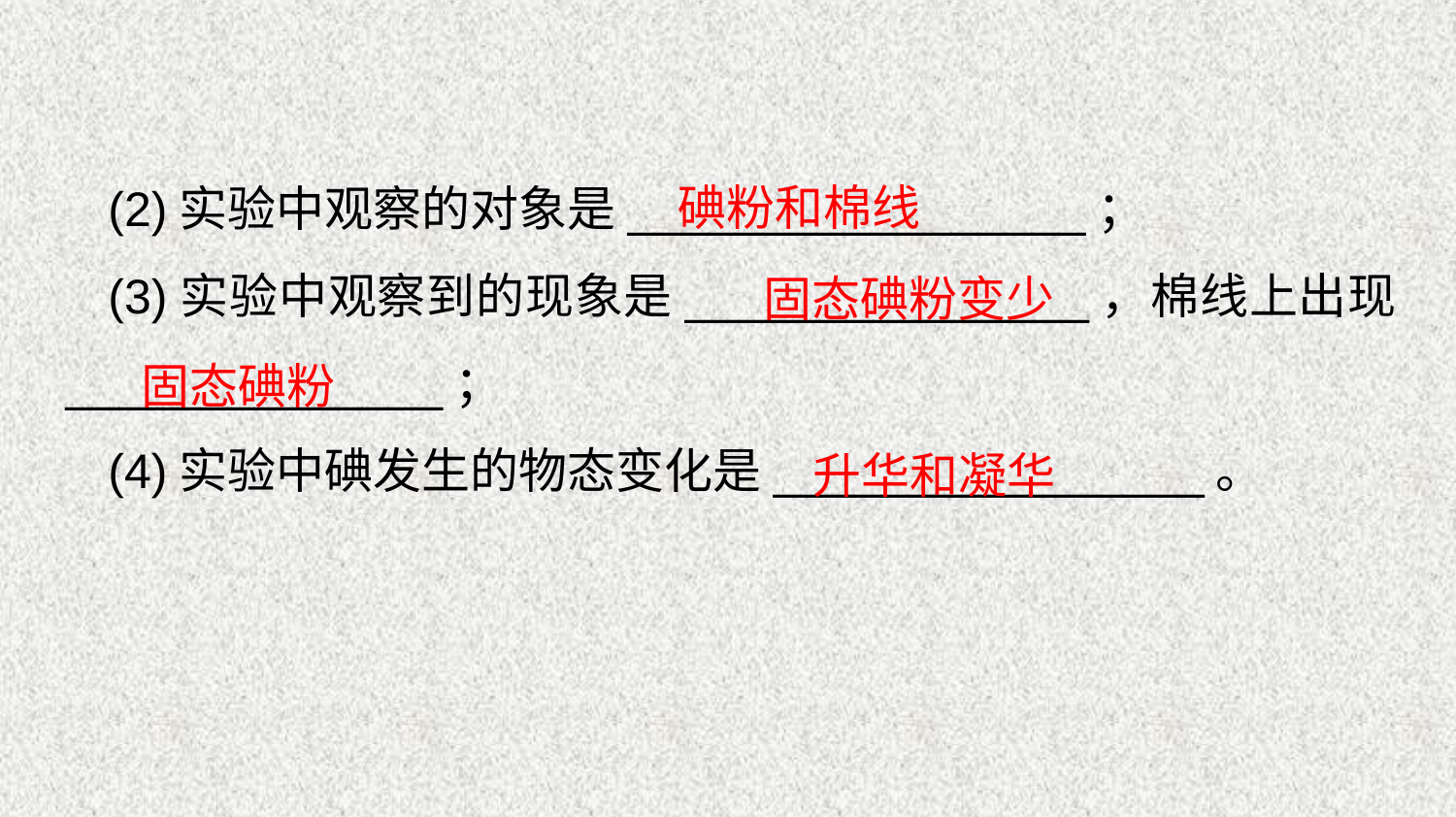

碘粉和棉线
(2)实验中观察的对象是_________________；
(3)实验中观察到的现象是_______________，棉线上出现______________；
(4)实验中碘发生的物态变化是________________。
固态碘粉变少

固态碘粉
升华和凝华